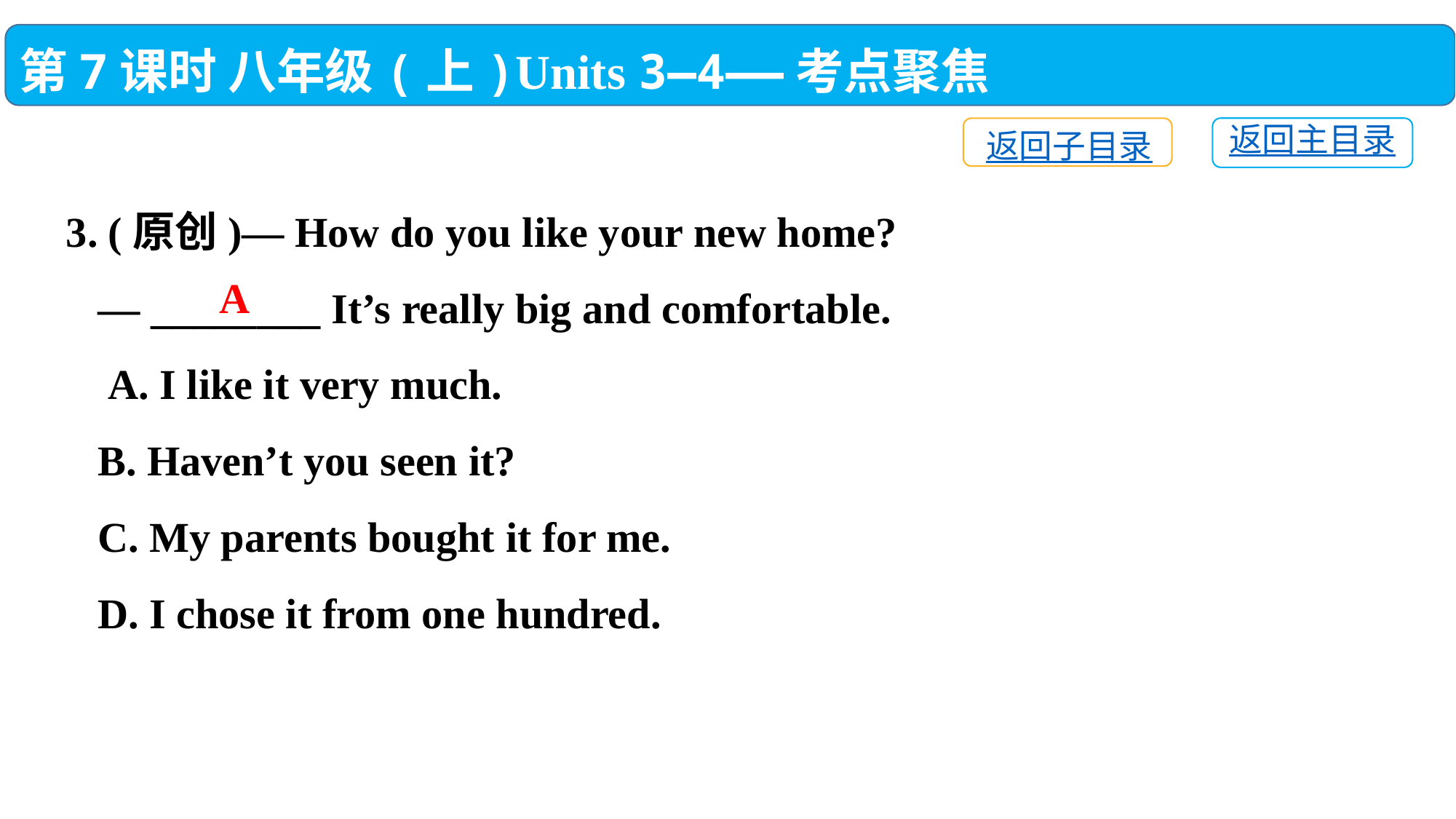

第7课时 八年级(上)Units 3—4——考点聚焦
返回主目录

返回子目录
3. (原创)— How do you like your new home?
   — ________ It’s really big and comfortable.
    A. I like it very much.
   B. Haven’t you seen it?
   C. My parents bought it for me.
   D. I chose it from one hundred.

A